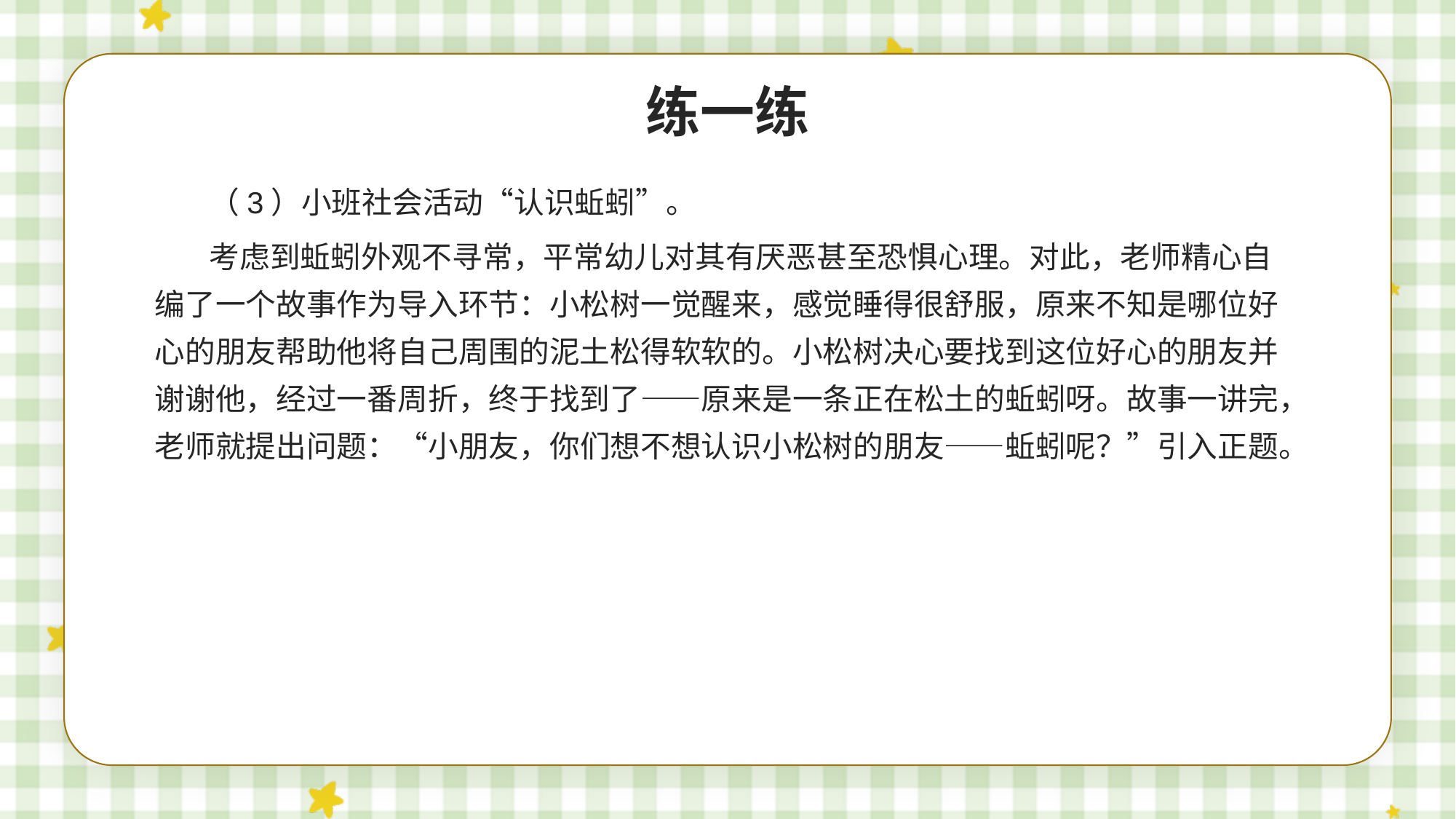

练一练
（3）小班社会活动“认识蚯蚓”。
考虑到蚯蚓外观不寻常，平常幼儿对其有厌恶甚至恐惧心理。对此，老师精心自编了一个故事作为导入环节：小松树一觉醒来，感觉睡得很舒服，原来不知是哪位好心的朋友帮助他将自己周围的泥土松得软软的。小松树决心要找到这位好心的朋友并谢谢他，经过一番周折，终于找到了——原来是一条正在松土的蚯蚓呀。故事一讲完，老师就提出问题：“小朋友，你们想不想认识小松树的朋友——蚯蚓呢？”引入正题。